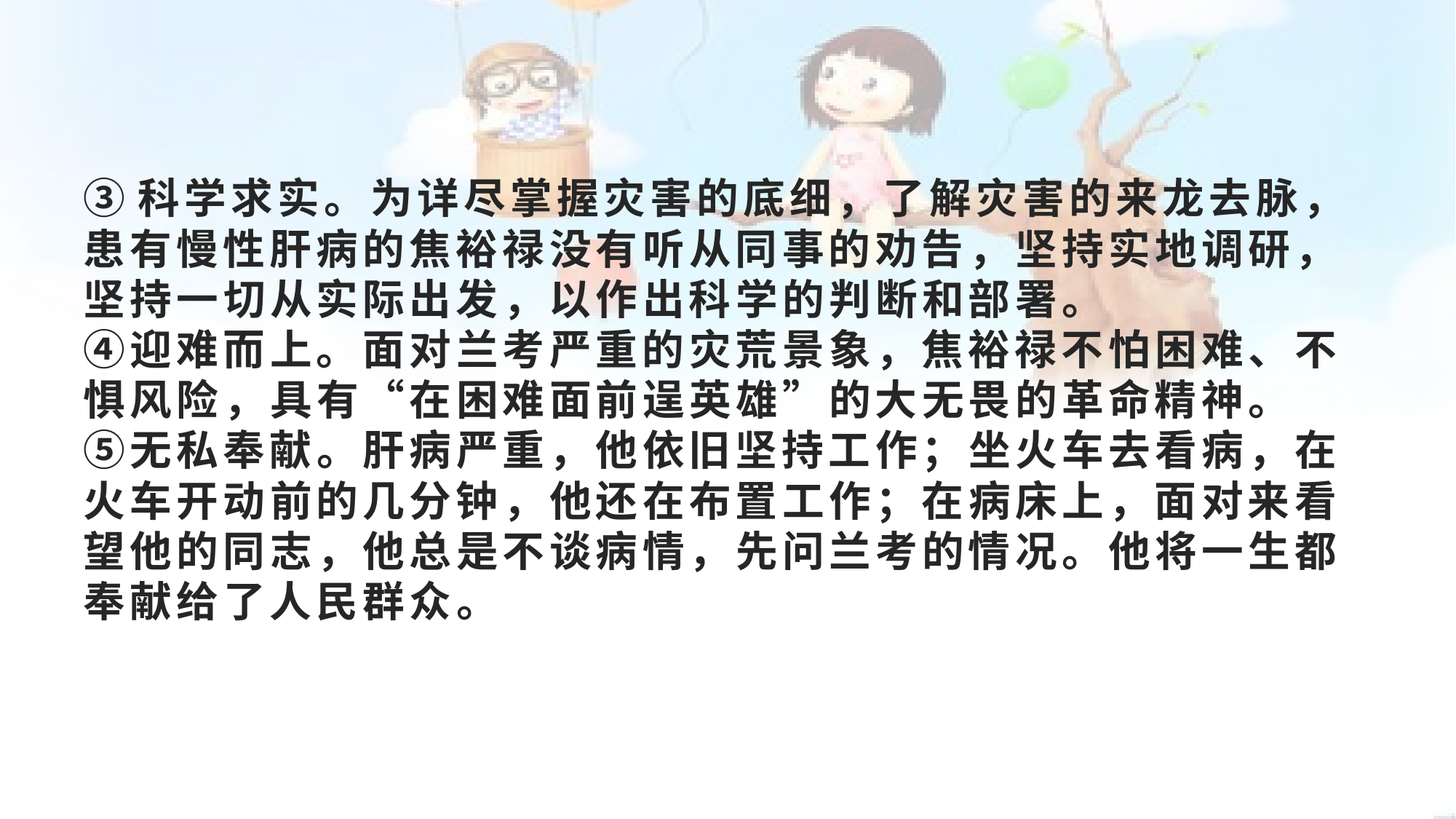

# ③科学求实。为详尽掌握灾害的底细，了解灾害的来龙去脉，患有慢性肝病的焦裕禄没有听从同事的劝告，坚持实地调研，坚持一切从实际出发，以作出科学的判断和部署。 ④迎难而上。面对兰考严重的灾荒景象，焦裕禄不怕困难、不惧风险，具有“在困难面前逞英雄”的大无畏的革命精神。 ⑤无私奉献。肝病严重，他依旧坚持工作；坐火车去看病，在火车开动前的几分钟，他还在布置工作；在病床上，面对来看望他的同志，他总是不谈病情，先问兰考的情况。他将一生都奉献给了人民群众。